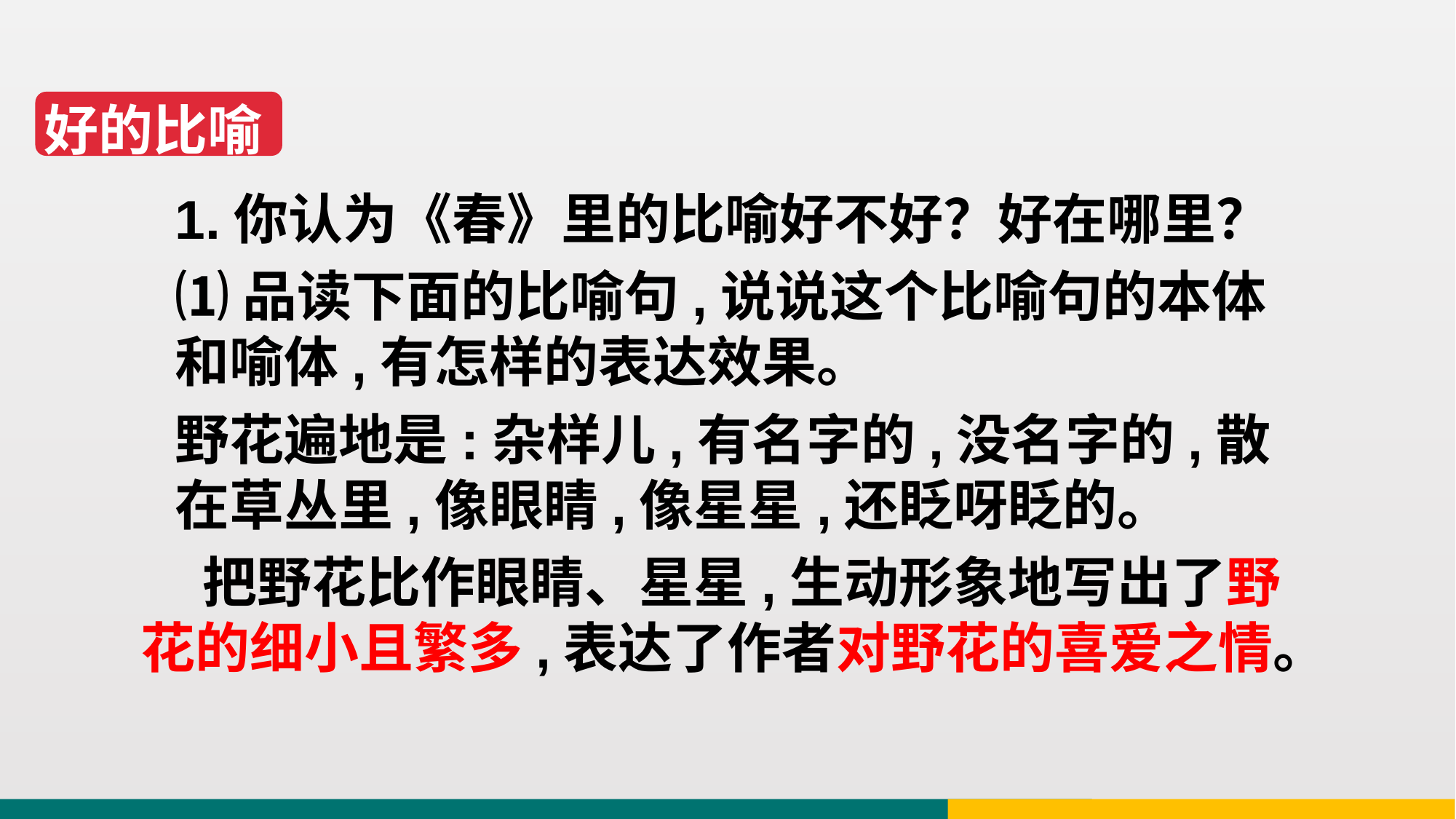

好的比喻
1.你认为《春》里的比喻好不好？好在哪里？
⑴品读下面的比喻句,说说这个比喻句的本体和喻体,有怎样的表达效果。
野花遍地是:杂样儿,有名字的,没名字的,散在草丛里,像眼睛,像星星,还眨呀眨的。
    把野花比作眼睛、星星,生动形象地写出了野花的细小且繁多,表达了作者对野花的喜爱之情。